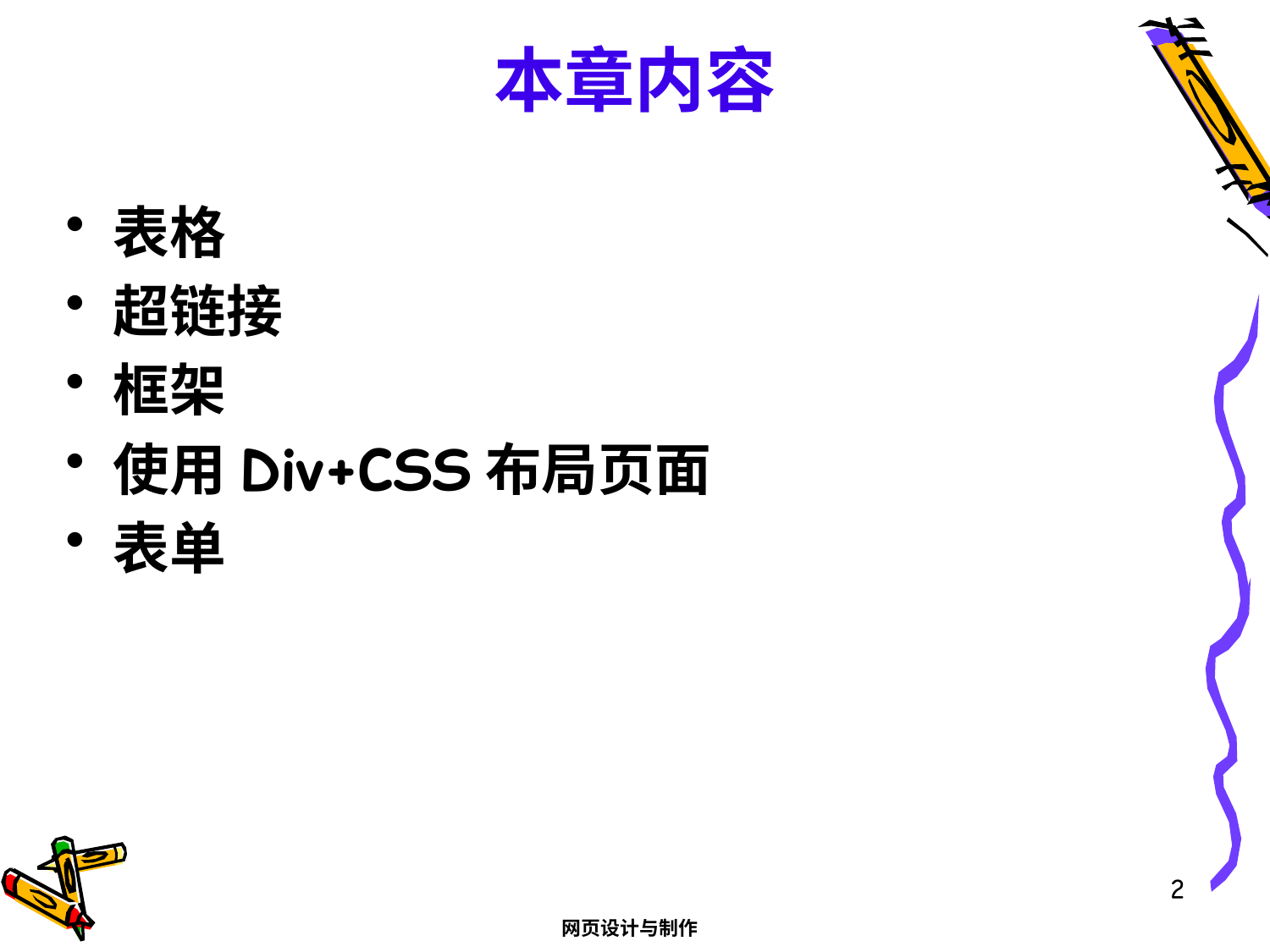

# 本章内容
表格
超链接
框架
使用Div+CSS布局页面
表单

2
网页设计与制作